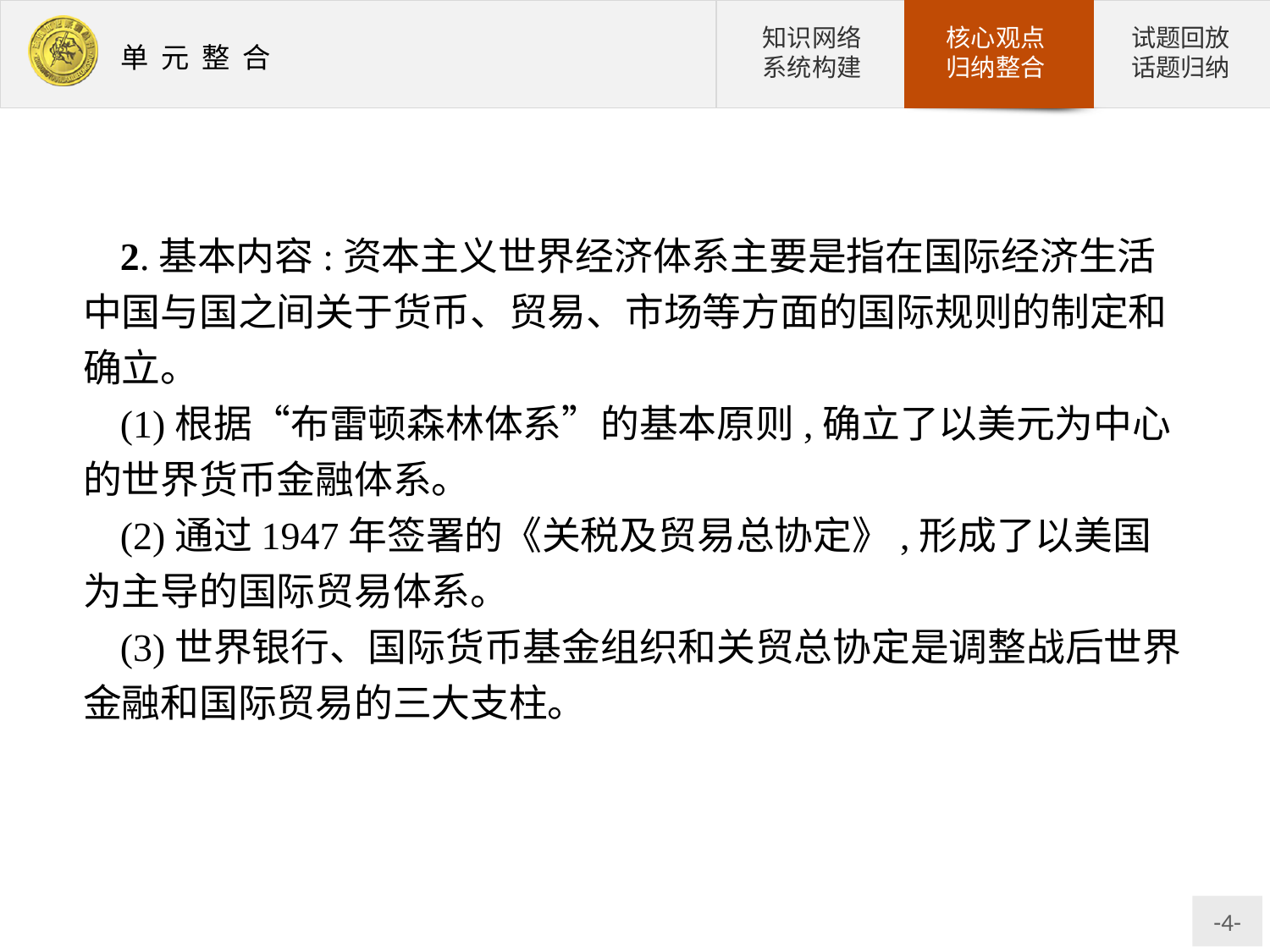

2.基本内容:资本主义世界经济体系主要是指在国际经济生活中国与国之间关于货币、贸易、市场等方面的国际规则的制定和确立。
(1)根据“布雷顿森林体系”的基本原则,确立了以美元为中心的世界货币金融体系。
(2)通过1947年签署的《关税及贸易总协定》,形成了以美国为主导的国际贸易体系。
(3)世界银行、国际货币基金组织和关贸总协定是调整战后世界金融和国际贸易的三大支柱。